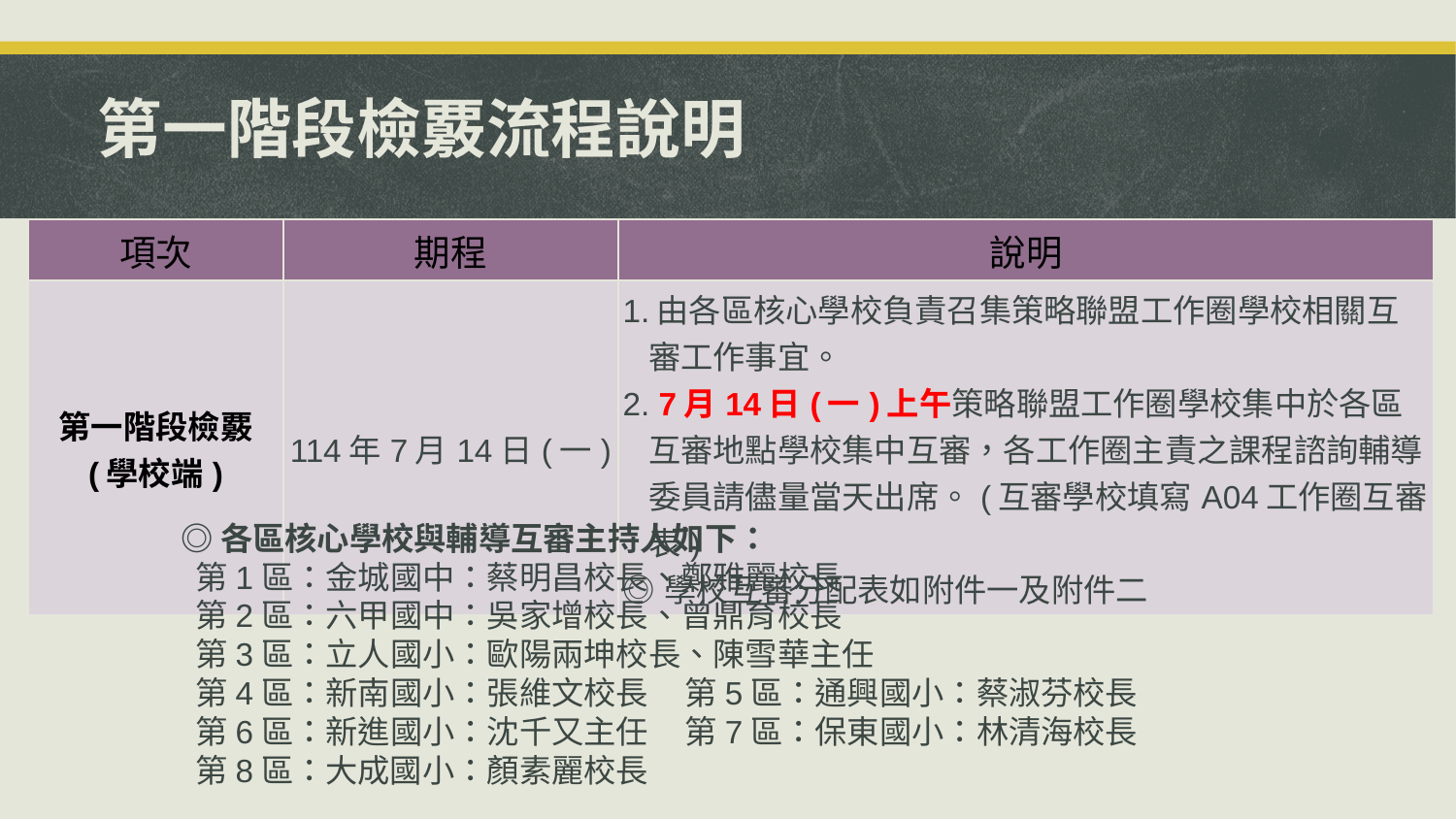

# 第一階段檢覈流程說明
| 項次 | 期程 | 說明 |
| --- | --- | --- |
| 第一階段檢覈 (學校端) | 114年7月14日(一) | 1.由各區核心學校負責召集策略聯盟工作圈學校相關互審工作事宜。 2. 7月14日(一)上午策略聯盟工作圈學校集中於各區互審地點學校集中互審，各工作圈主責之課程諮詢輔導委員請儘量當天出席。(互審學校填寫A04工作圈互審表) ◎學校互審分配表如附件一及附件二 |
 ◎各區核心學校與輔導互審主持人如下：
  第1區：金城國中：蔡明昌校長、鄭雅麗校長
  第2區：六甲國中：吳家增校長、曾鼎育校長
  第3區：立人國小：歐陽兩坤校長、陳雪華主任
  第4區：新南國小：張維文校長     第5區：通興國小：蔡淑芬校長
  第6區：新進國小：沈千又主任     第7區：保東國小：林清海校長
  第8區：大成國小：顏素麗校長